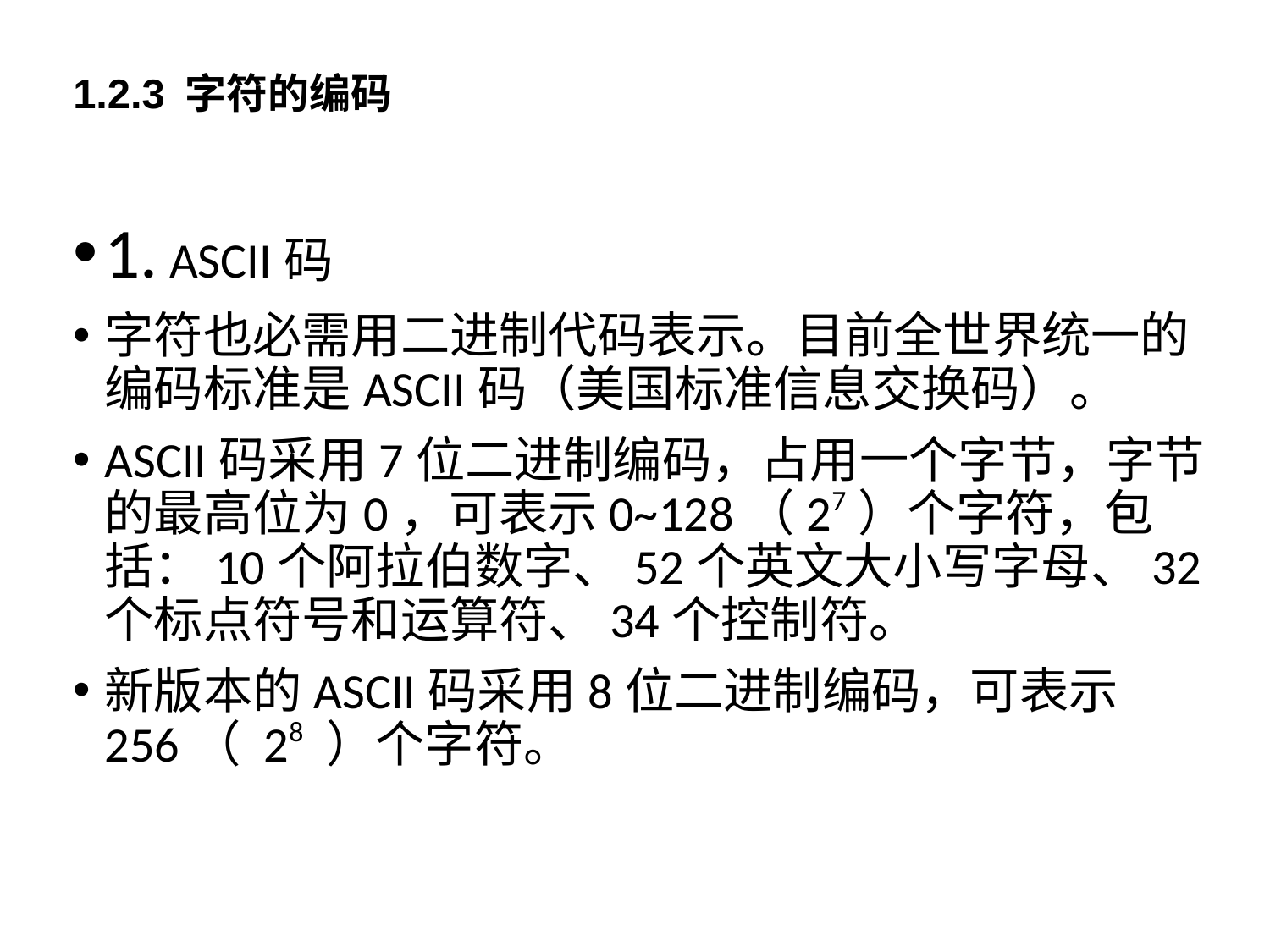

# 1.2.3 字符的编码
1. ASCII码
字符也必需用二进制代码表示。目前全世界统一的编码标准是ASCII码（美国标准信息交换码）。
ASCII码采用7位二进制编码，占用一个字节，字节的最高位为0，可表示0~128（27）个字符，包括：10个阿拉伯数字、52个英文大小写字母、32个标点符号和运算符、34个控制符。
新版本的ASCII码采用8位二进制编码，可表示256（ 28 ）个字符。